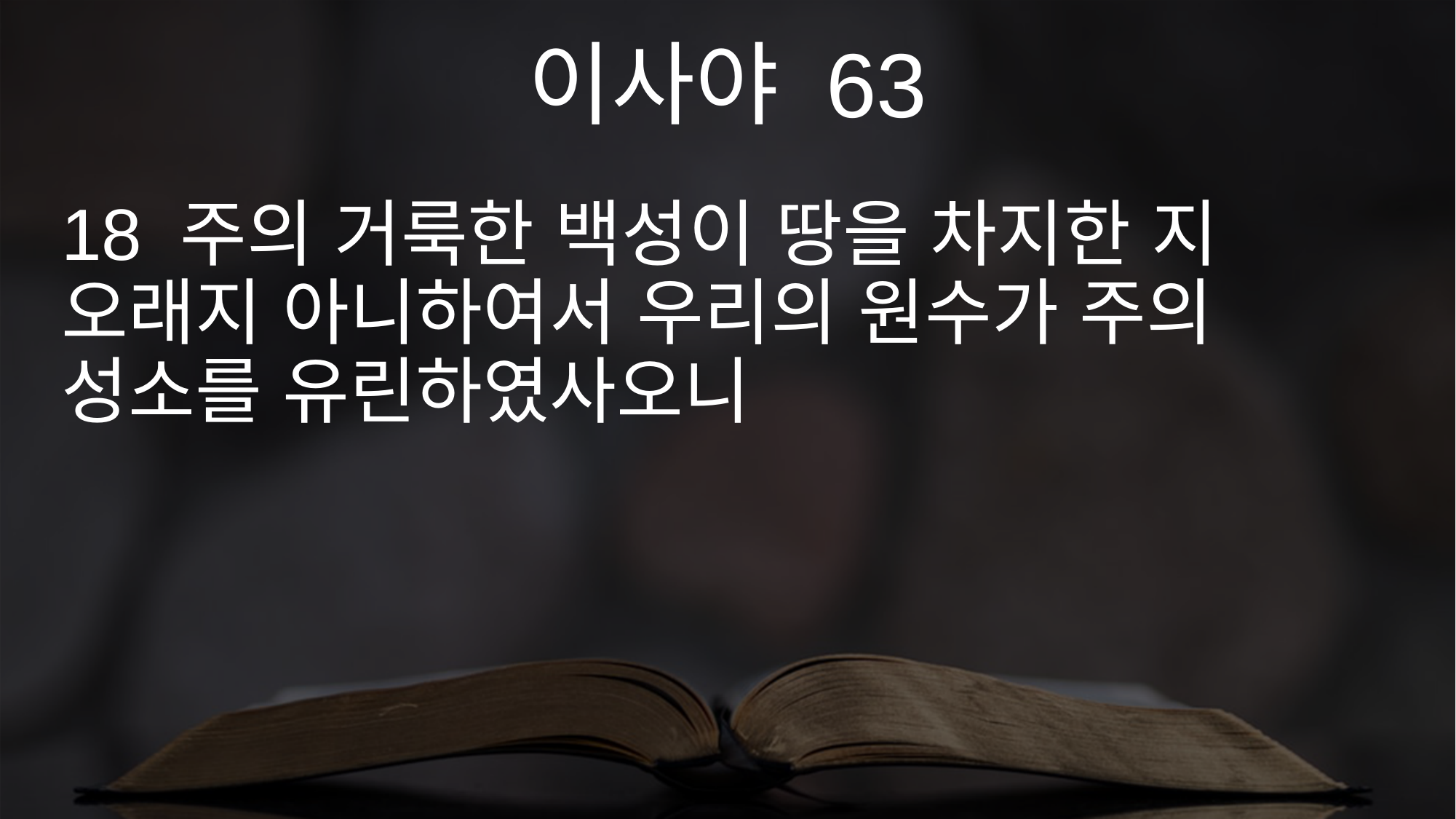

이사야 63
18 주의 거룩한 백성이 땅을 차지한 지 오래지 아니하여서 우리의 원수가 주의 성소를 유린하였사오니